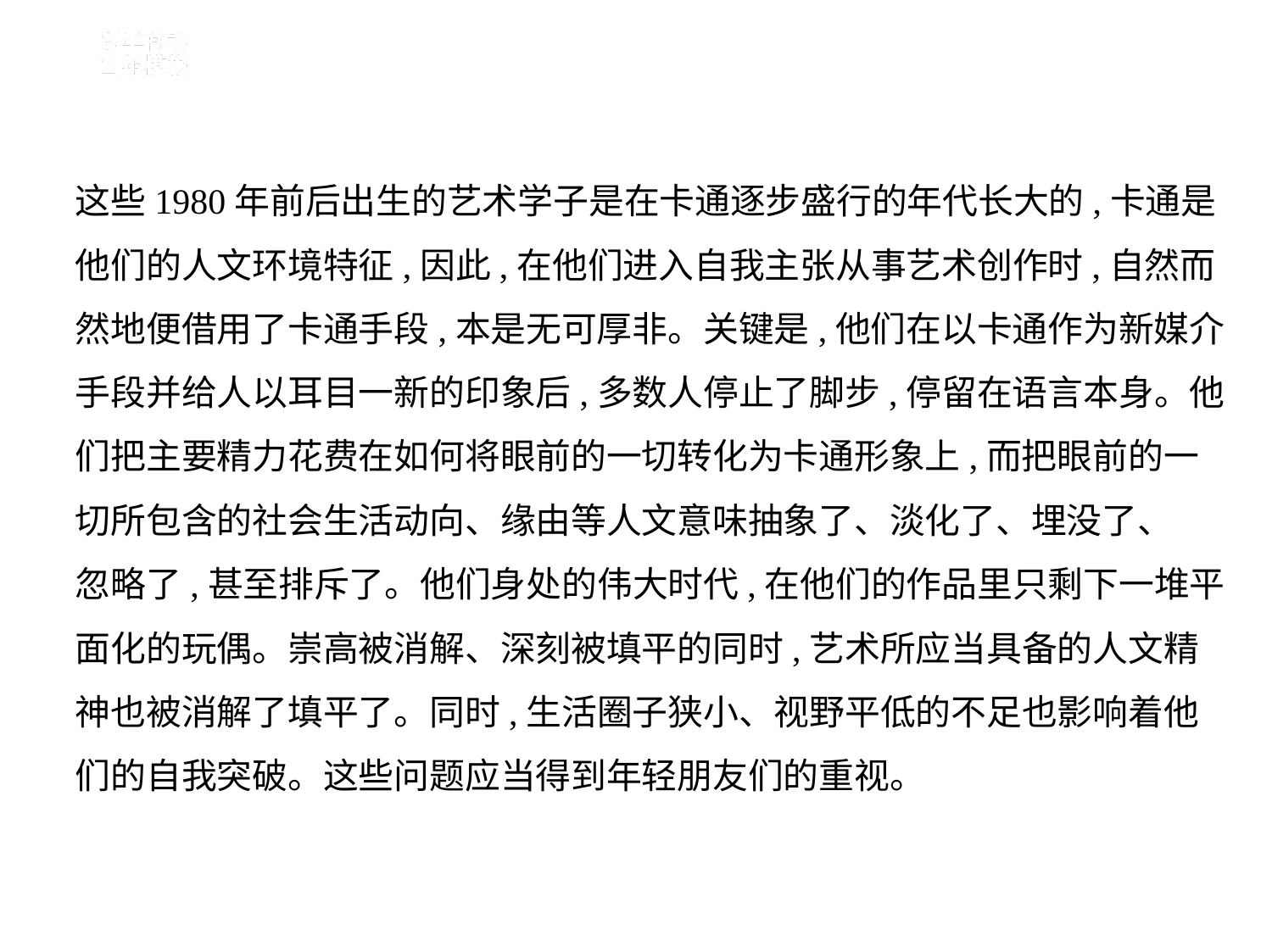

这些1980年前后出生的艺术学子是在卡通逐步盛行的年代长大的,卡通是
他们的人文环境特征,因此,在他们进入自我主张从事艺术创作时,自然而
然地便借用了卡通手段,本是无可厚非。关键是,他们在以卡通作为新媒介
手段并给人以耳目一新的印象后,多数人停止了脚步,停留在语言本身。他
们把主要精力花费在如何将眼前的一切转化为卡通形象上,而把眼前的一
切所包含的社会生活动向、缘由等人文意味抽象了、淡化了、埋没了、
忽略了,甚至排斥了。他们身处的伟大时代,在他们的作品里只剩下一堆平
面化的玩偶。崇高被消解、深刻被填平的同时,艺术所应当具备的人文精
神也被消解了填平了。同时,生活圈子狭小、视野平低的不足也影响着他
们的自我突破。这些问题应当得到年轻朋友们的重视。